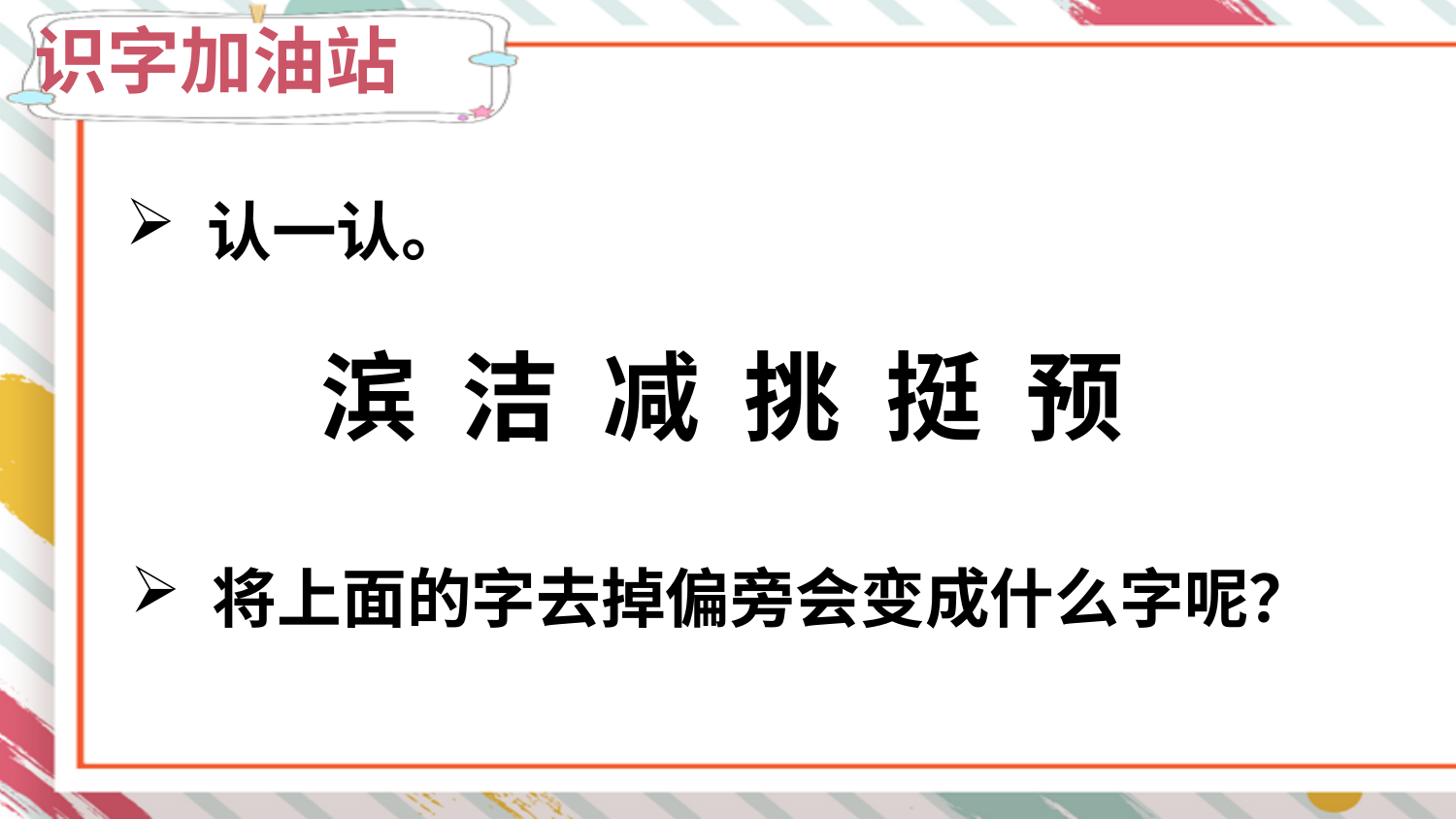

识字加油站
认一认。
滨  洁  减  挑  挺  预
将上面的字去掉偏旁会变成什么字呢？